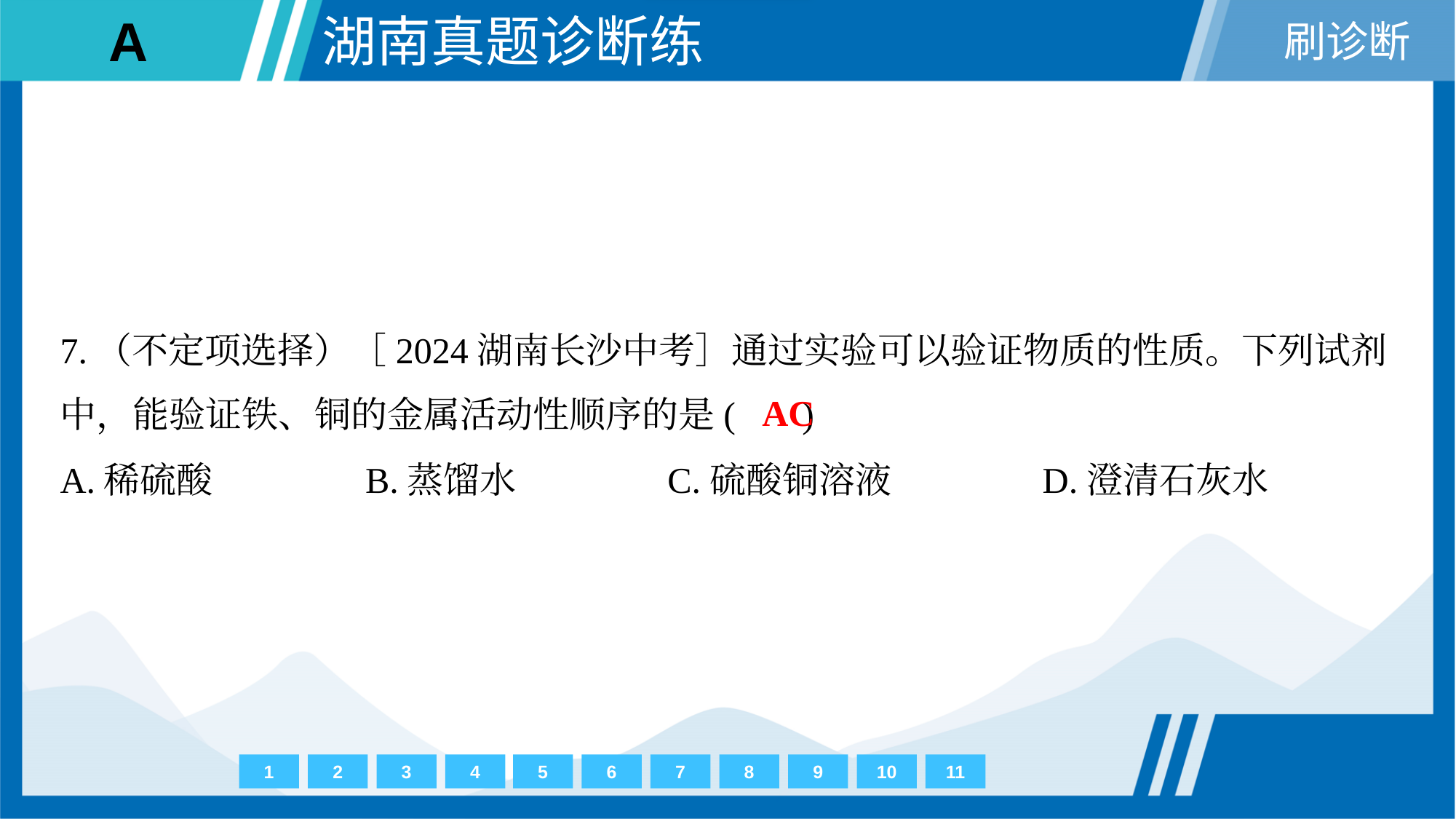

7.（不定项选择）［2024湖南长沙中考］通过实验可以验证物质的性质。下列试剂
中，能验证铁、铜的金属活动性顺序的是(       )
AC
A.稀硫酸	B.蒸馏水	C.硫酸铜溶液	D.澄清石灰水